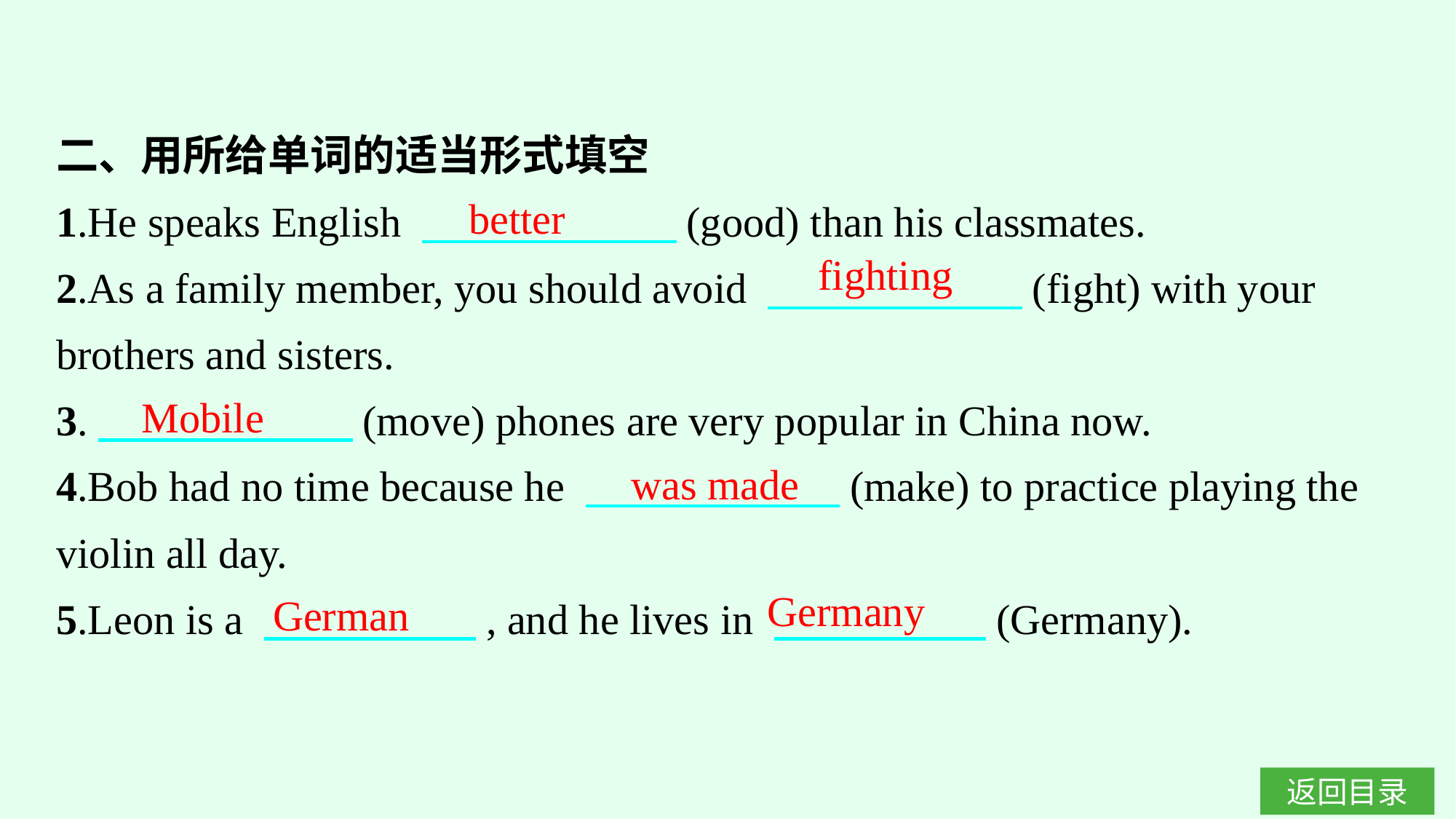

二、用所给单词的适当形式填空
1.He speaks English 　　　　　　(good) than his classmates.
2.As a family member, you should avoid 　　　　　　(fight) with your brothers and sisters.
3.　　　　　　(move) phones are very popular in China now.
4.Bob had no time because he 　　　　　　(make) to practice playing the violin all day.
5.Leon is a 　　　　　, and he lives in 　　　　　(Germany).
better
fighting
Mobile
was made
Germany
German